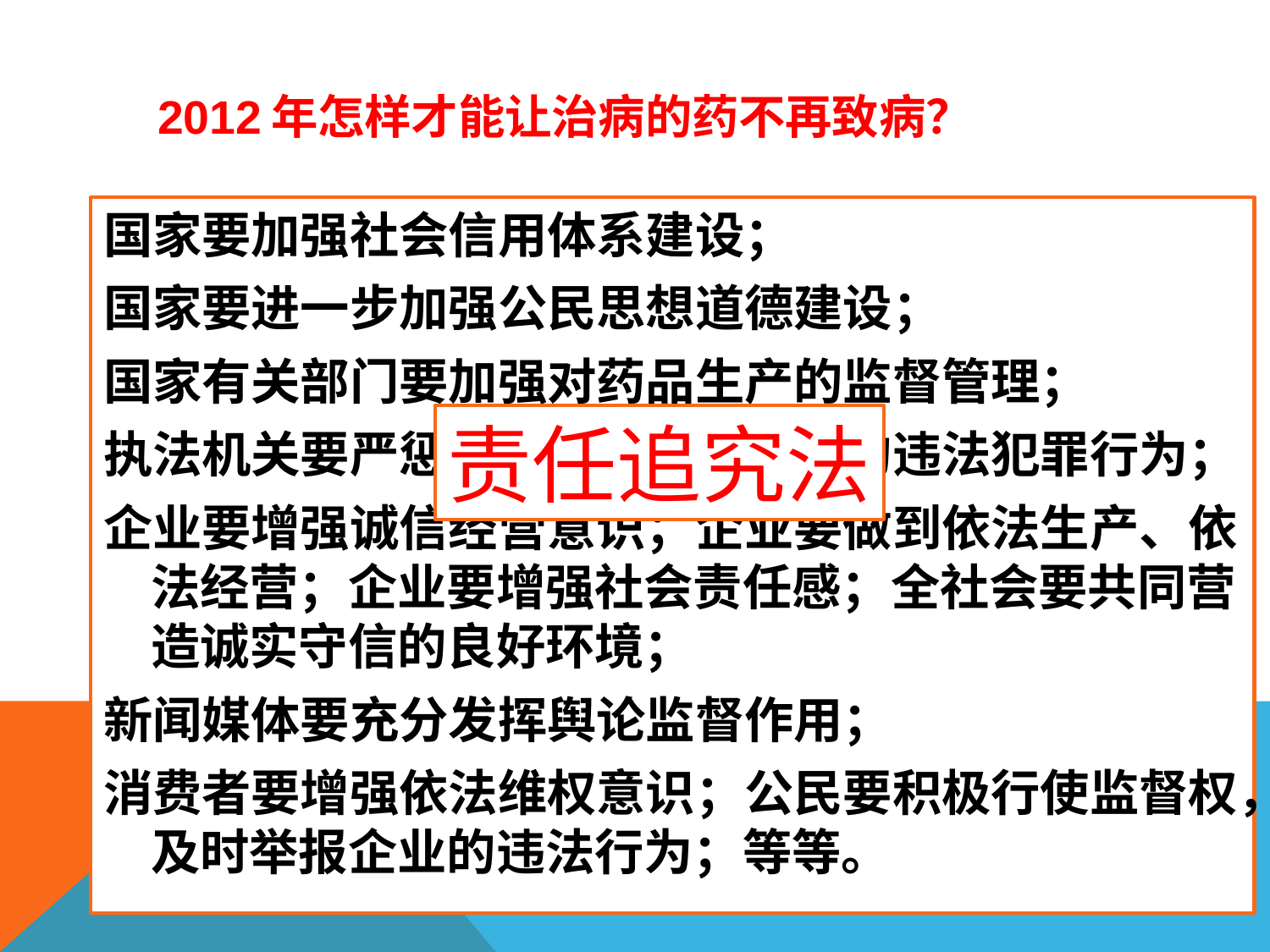

2012年怎样才能让治病的药不再致病？
国家要加强社会信用体系建设；
国家要进一步加强公民思想道德建设；
国家有关部门要加强对药品生产的监督管理；
执法机关要严惩药品生产经营领域的违法犯罪行为；
企业要增强诚信经营意识；企业要做到依法生产、依法经营；企业要增强社会责任感；全社会要共同营造诚实守信的良好环境；
新闻媒体要充分发挥舆论监督作用；
消费者要增强依法维权意识；公民要积极行使监督权，及时举报企业的违法行为；等等。
责任追究法